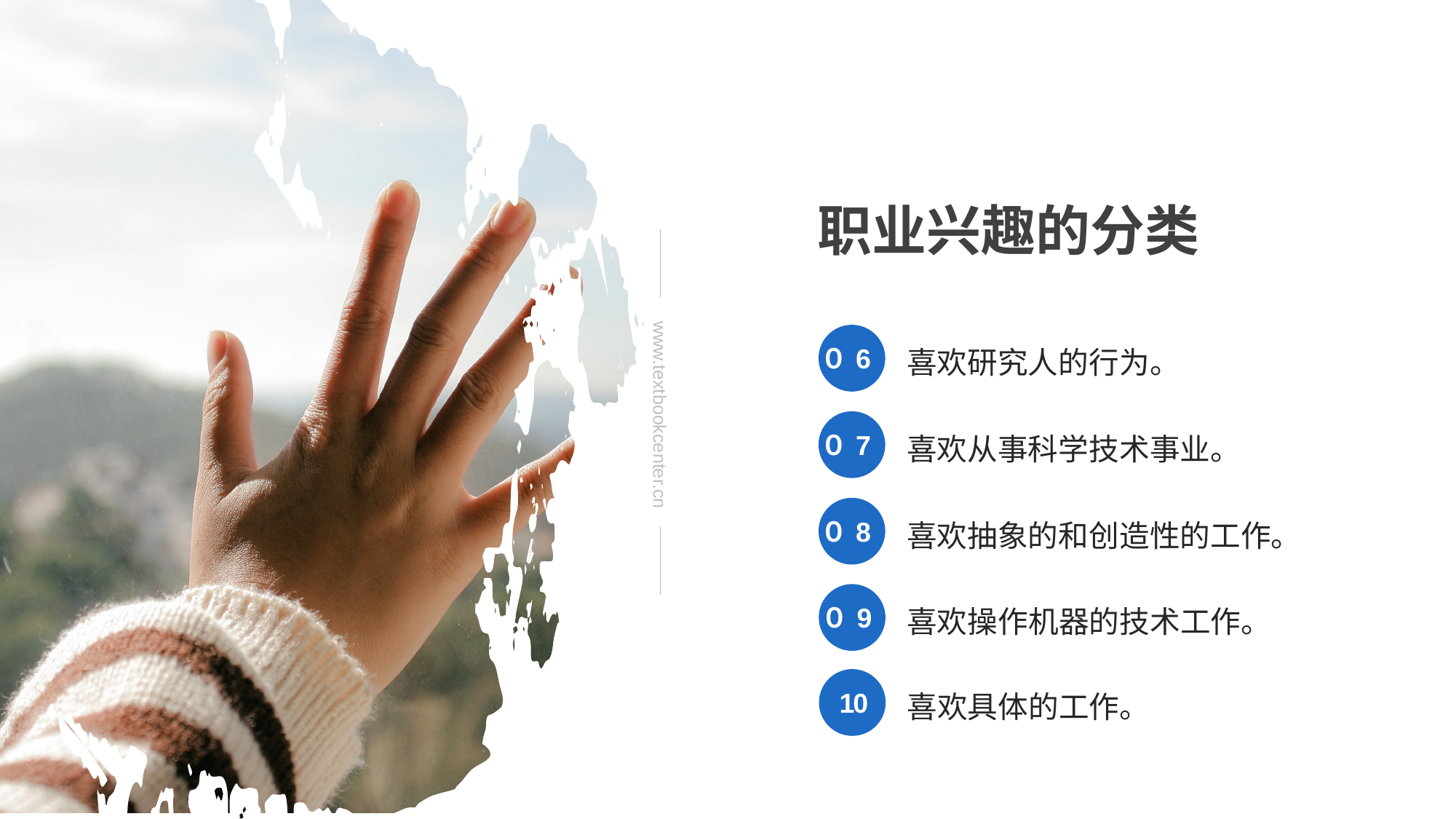

职业兴趣的分类
www.textbookcenter.cn

０ 6
喜欢研究人的行为。

０ 7
喜欢从事科学技术事业。

０ 8
喜欢抽象的和创造性的工作。

０ 9
喜欢操作机器的技术工作。

1 0
喜欢具体的工作。